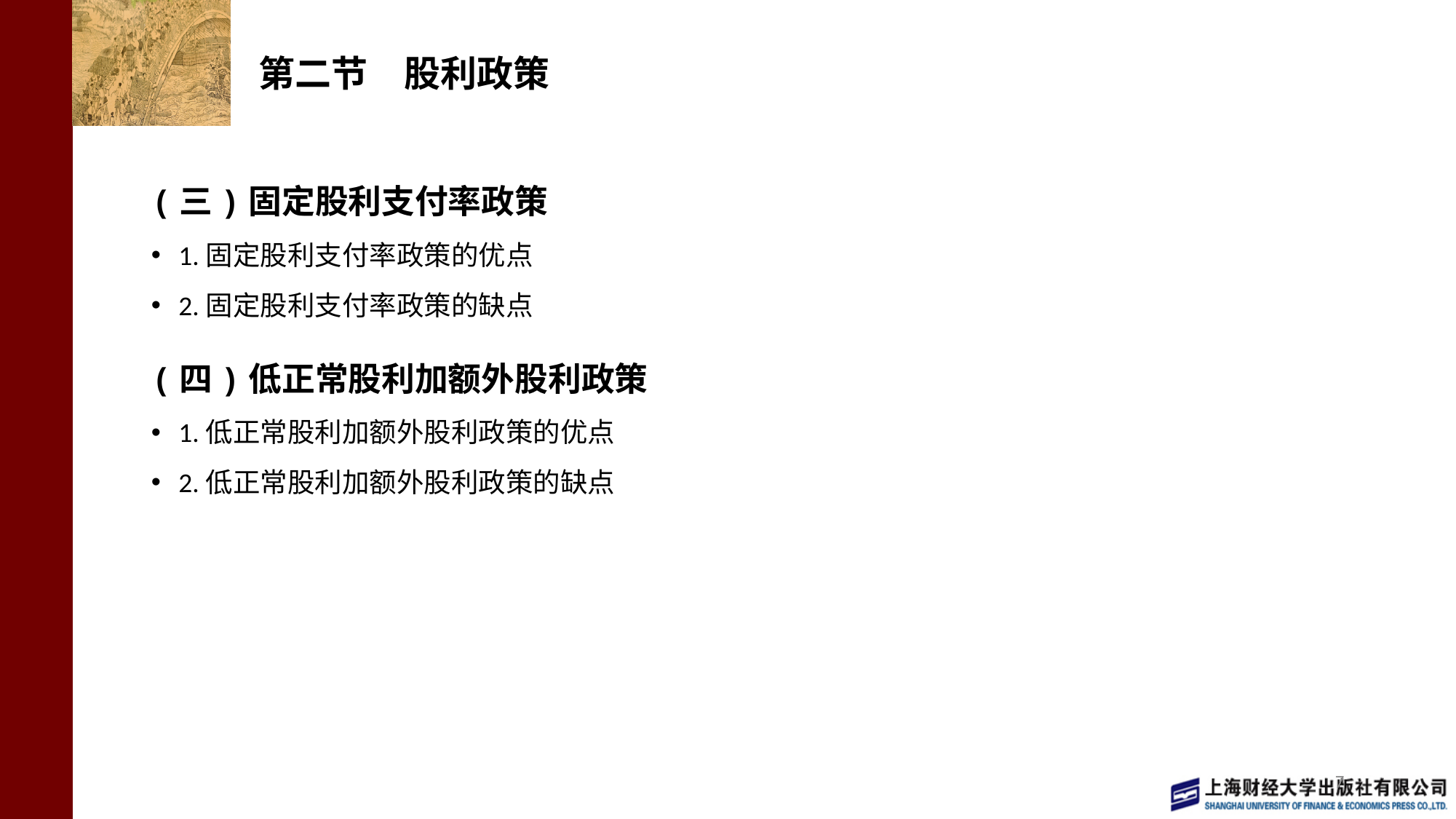

# 第二节　股利政策
(三)固定股利支付率政策
1.固定股利支付率政策的优点
2.固定股利支付率政策的缺点
(四)低正常股利加额外股利政策
1.低正常股利加额外股利政策的优点
2.低正常股利加额外股利政策的缺点

7